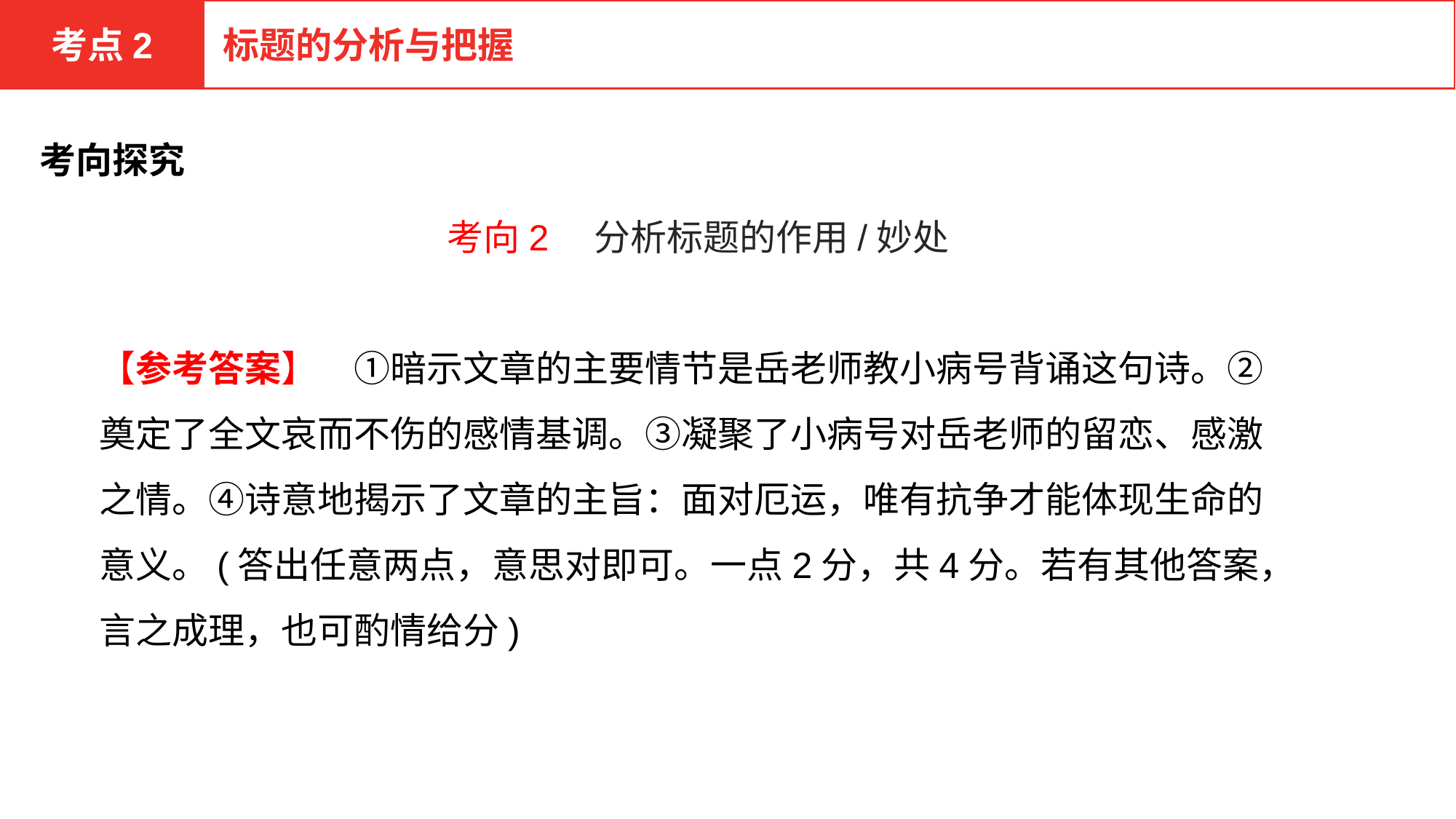

考点2
标题的分析与把握
考向探究
考向2　分析标题的作用/妙处

【参考答案】　①暗示文章的主要情节是岳老师教小病号背诵这句诗。②奠定了全文哀而不伤的感情基调。③凝聚了小病号对岳老师的留恋、感激之情。④诗意地揭示了文章的主旨：面对厄运，唯有抗争才能体现生命的意义。(答出任意两点，意思对即可。一点2分，共4分。若有其他答案，言之成理，也可酌情给分)